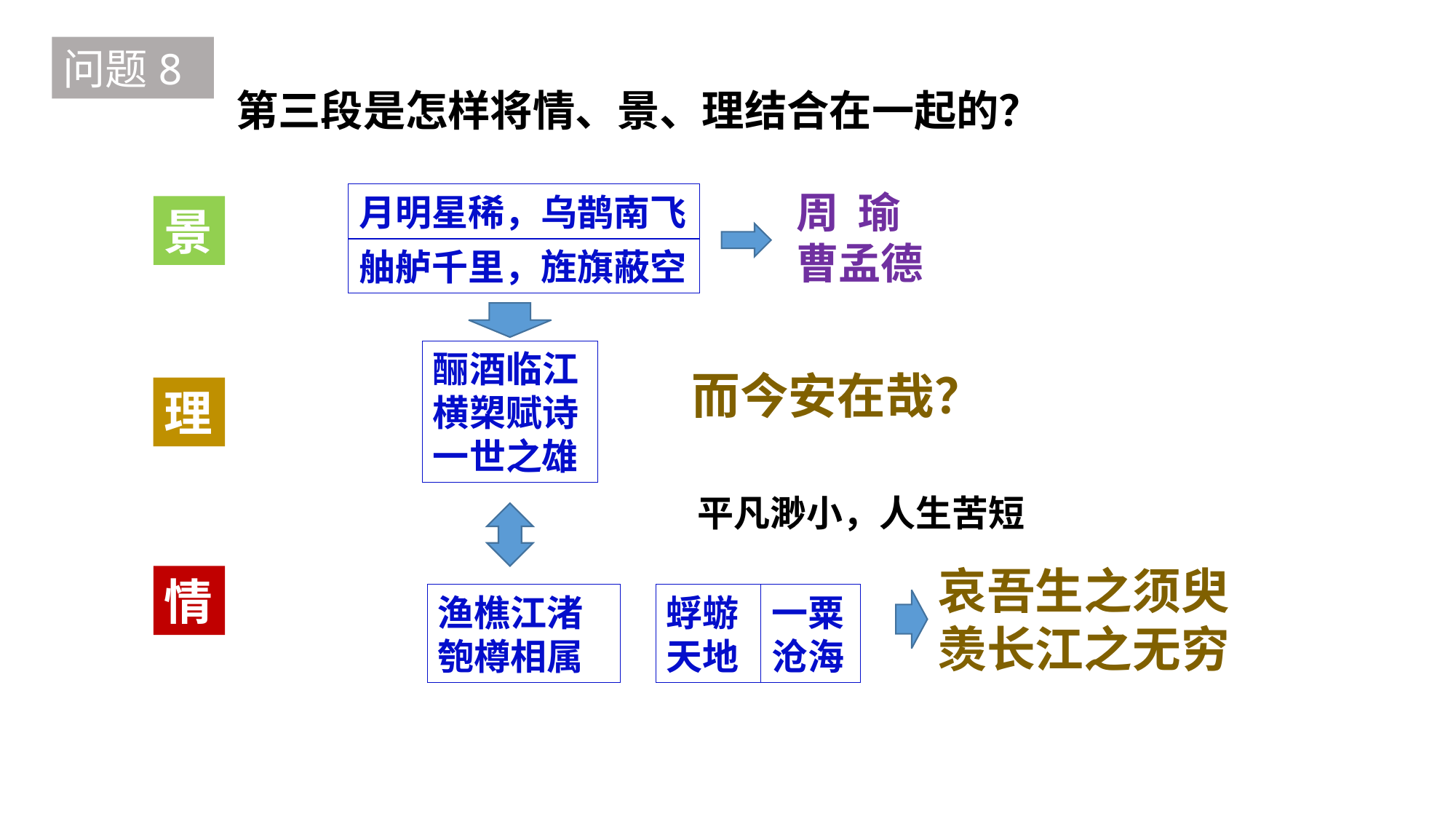

问题8
第三段是怎样将情、景、理结合在一起的？
周  瑜曹孟德
月明星稀，乌鹊南飞
景

舳舻千里，旌旗蔽空

酾酒临江
横槊赋诗
一世之雄
而今安在哉？
理
平凡渺小，人生苦短

哀吾生之须臾
羡长江之无穷
情
渔樵江渚
匏樽相属
蜉蝣
天地
一粟沧海